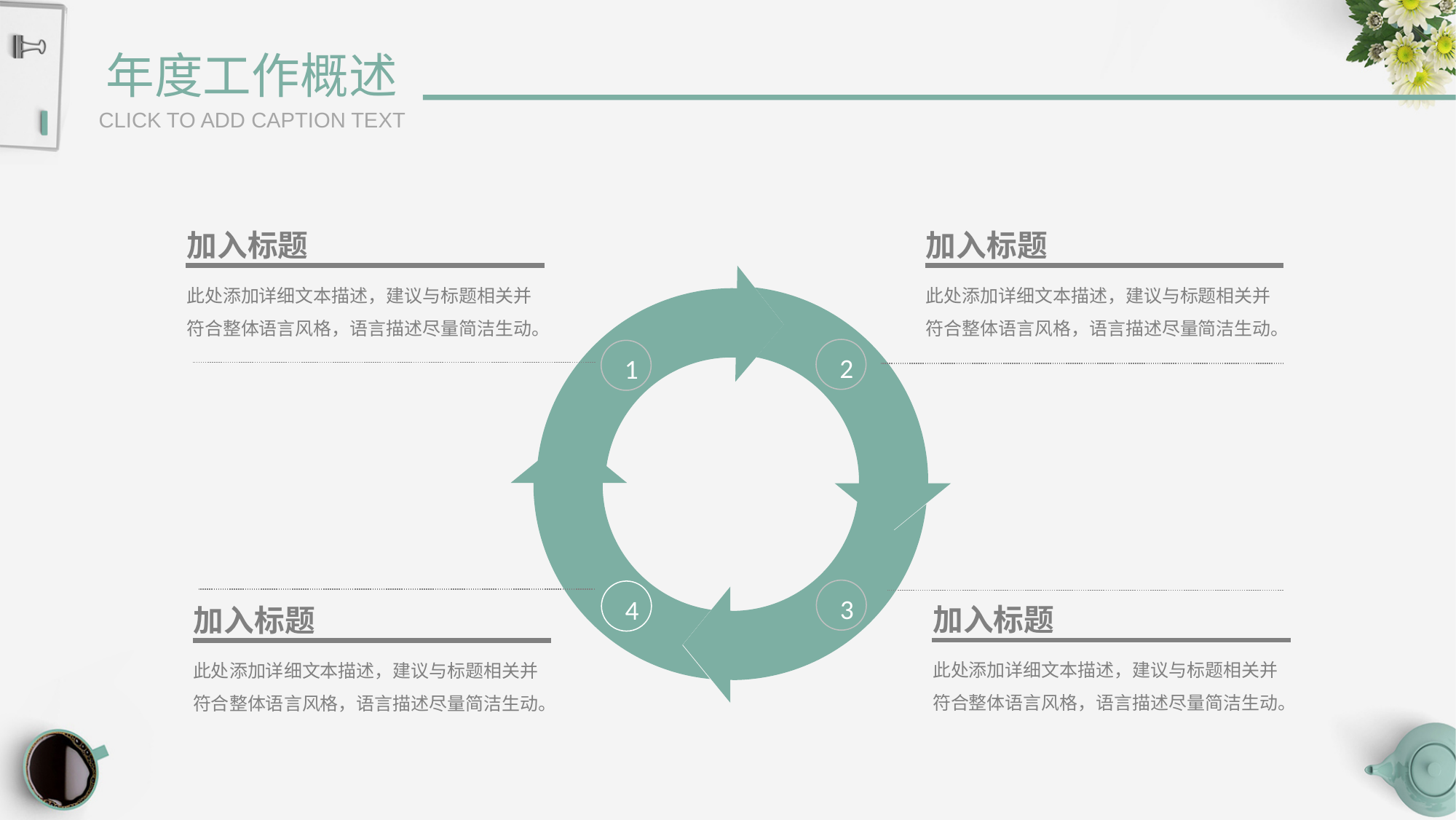

年度工作概述

CLICK TO ADD CAPTION TEXT
加入标题
加入标题

此处添加详细文本描述，建议与标题相关并符合整体语言风格，语言描述尽量简洁生动。
此处添加详细文本描述，建议与标题相关并符合整体语言风格，语言描述尽量简洁生动。

2

1

3

4
加入标题
加入标题
此处添加详细文本描述，建议与标题相关并符合整体语言风格，语言描述尽量简洁生动。
此处添加详细文本描述，建议与标题相关并符合整体语言风格，语言描述尽量简洁生动。